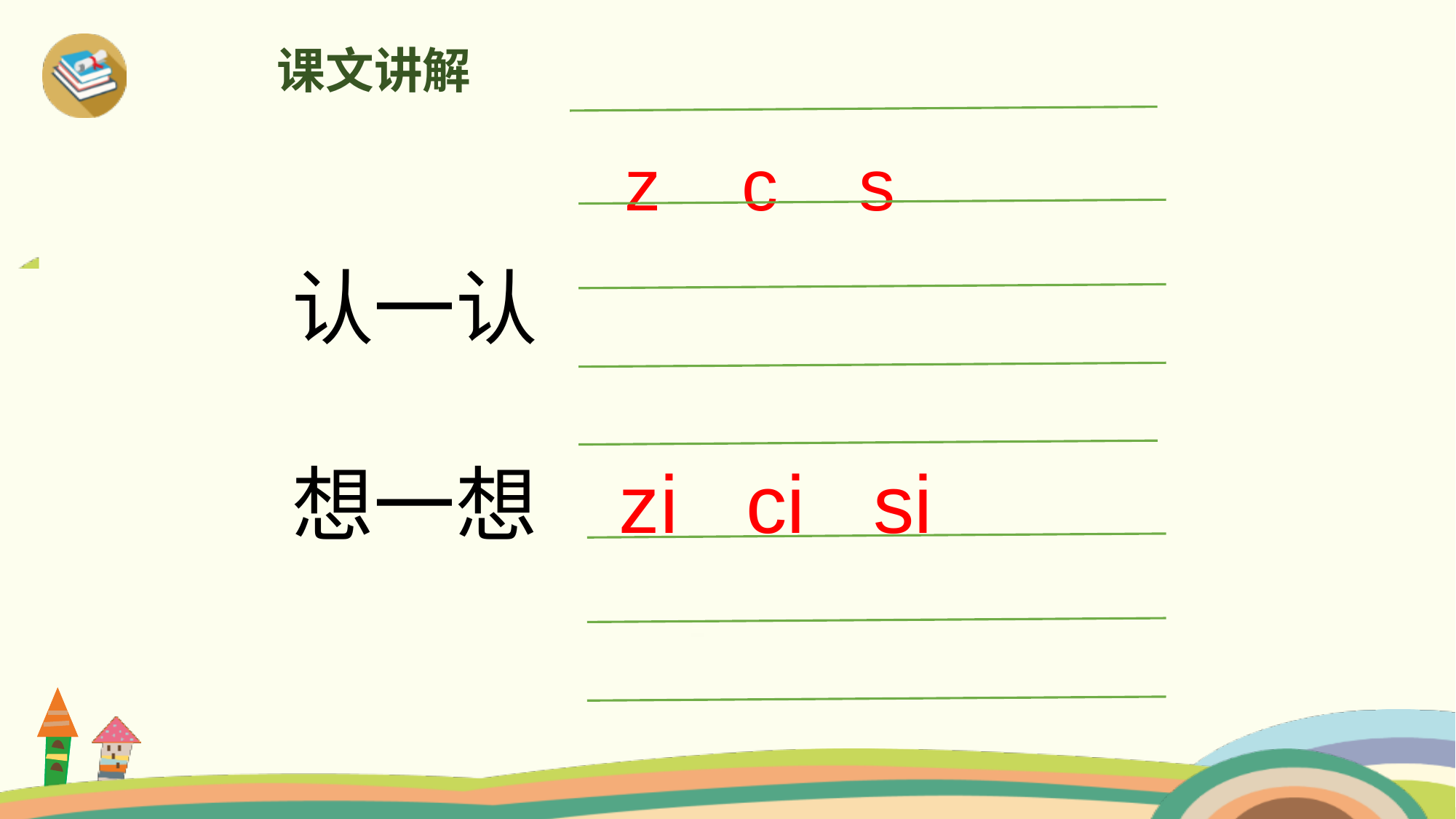

课文讲解
    z    c    s

认一认

想一想
  zi   ci   si